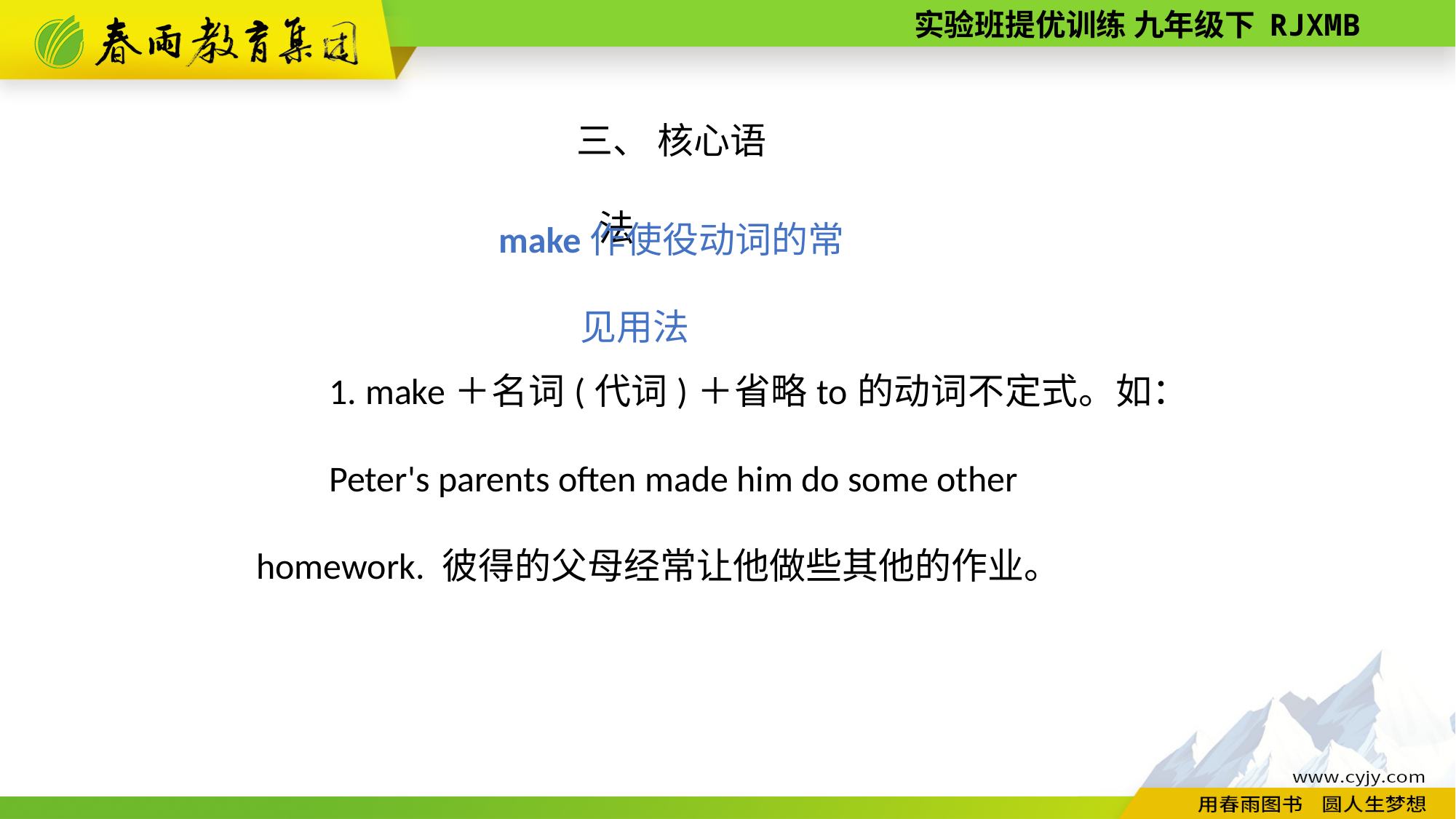

三、 核心语法
make作使役动词的常见用法
1. make＋名词(代词)＋省略to的动词不定式。如：
Peter's parents often made him do some other homework. 彼得的父母经常让他做些其他的作业。